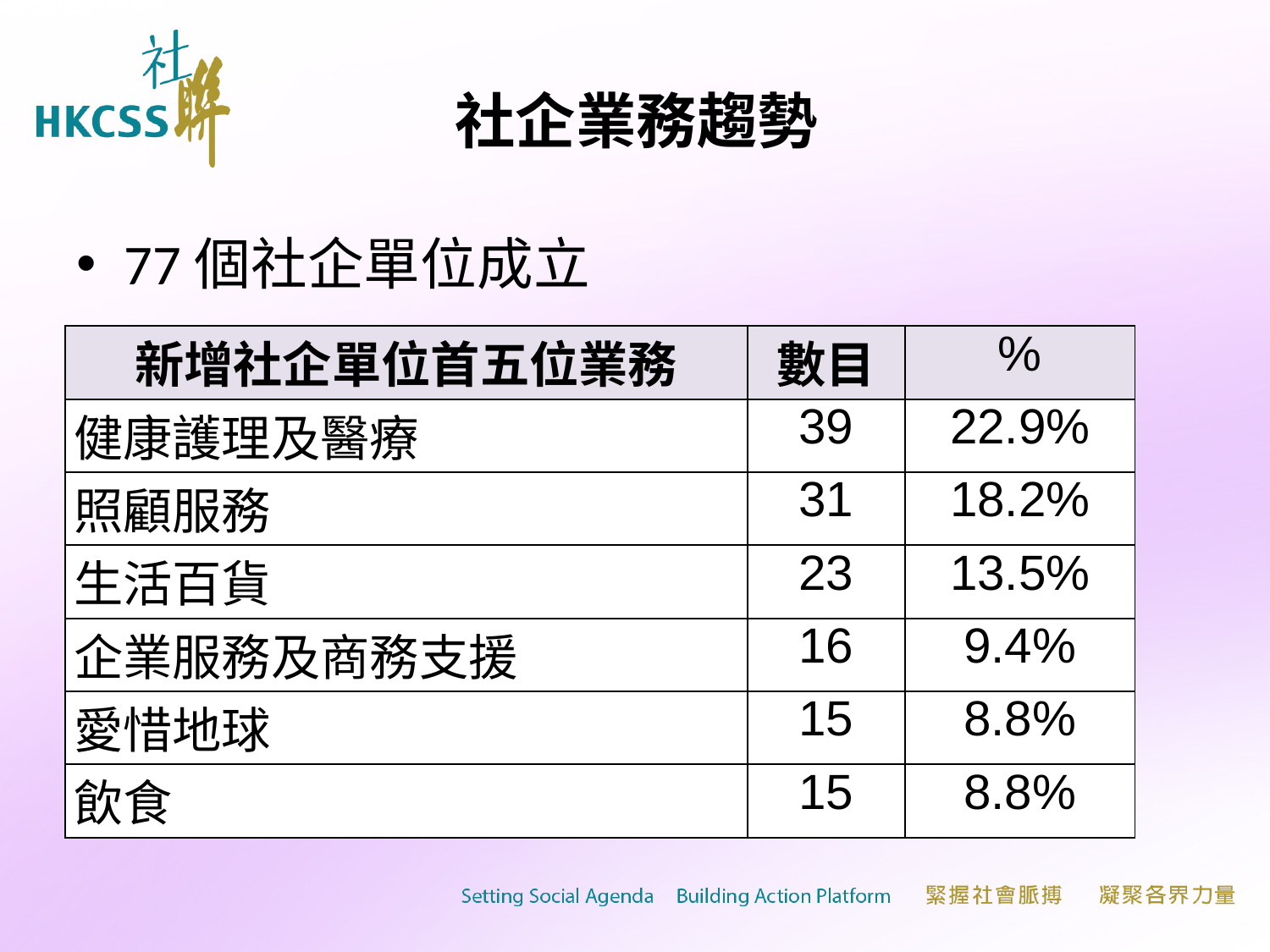

# 社企業務趨勢
77個社企單位成立

| 新增社企單位首五位業務 | 數目 | % |
| --- | --- | --- |
| 健康護理及醫療 | 39 | 22.9% |
| 照顧服務 | 31 | 18.2% |
| 生活百貨 | 23 | 13.5% |
| 企業服務及商務支援 | 16 | 9.4% |
| 愛惜地球 | 15 | 8.8% |
| 飲食 | 15 | 8.8% |